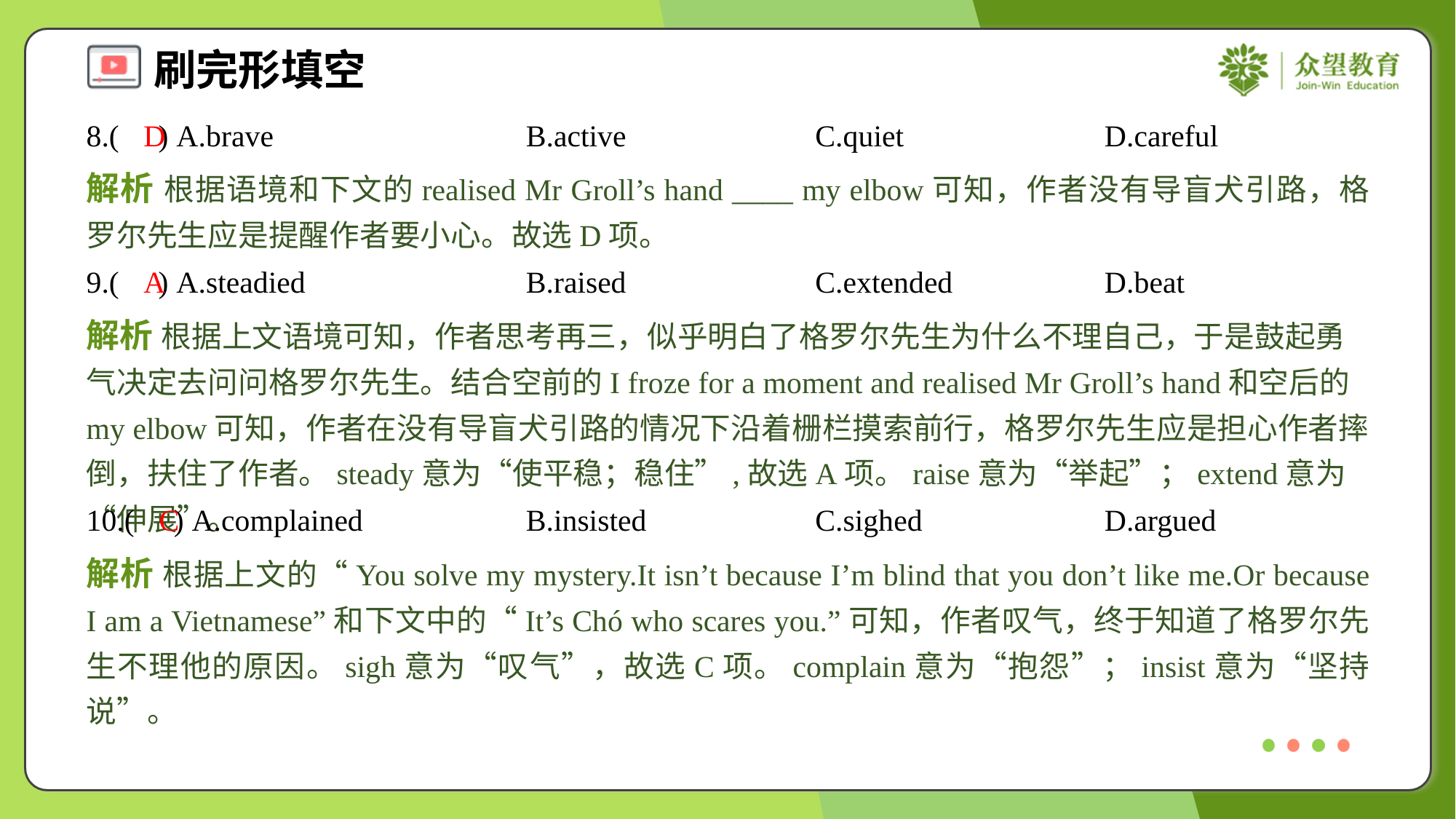

8.(     ) A.brave	B.active	C.quiet	D.careful
D
解析 根据语境和下文的realised Mr Groll’s hand ____ my elbow可知，作者没有导盲犬引路，格罗尔先生应是提醒作者要小心。故选D项。
9.(     ) A.steadied	B.raised	C.extended	D.beat
A
解析 根据上文语境可知，作者思考再三，似乎明白了格罗尔先生为什么不理自己，于是鼓起勇气决定去问问格罗尔先生。结合空前的I froze for a moment and realised Mr Groll’s hand和空后的my elbow可知，作者在没有导盲犬引路的情况下沿着栅栏摸索前行，格罗尔先生应是担心作者摔倒，扶住了作者。steady意为“使平稳；稳住”,故选A项。raise意为“举起”；extend意为“伸展”。
10.(     ) A.complained	B.insisted	C.sighed	D.argued
C
解析 根据上文的“You solve my mystery.It isn’t because I’m blind that you don’t like me.Or because I am a Vietnamese”和下文中的“It’s Chó who scares you.”可知，作者叹气，终于知道了格罗尔先生不理他的原因。sigh意为“叹气”，故选C项。complain意为“抱怨”；insist意为“坚持说”。